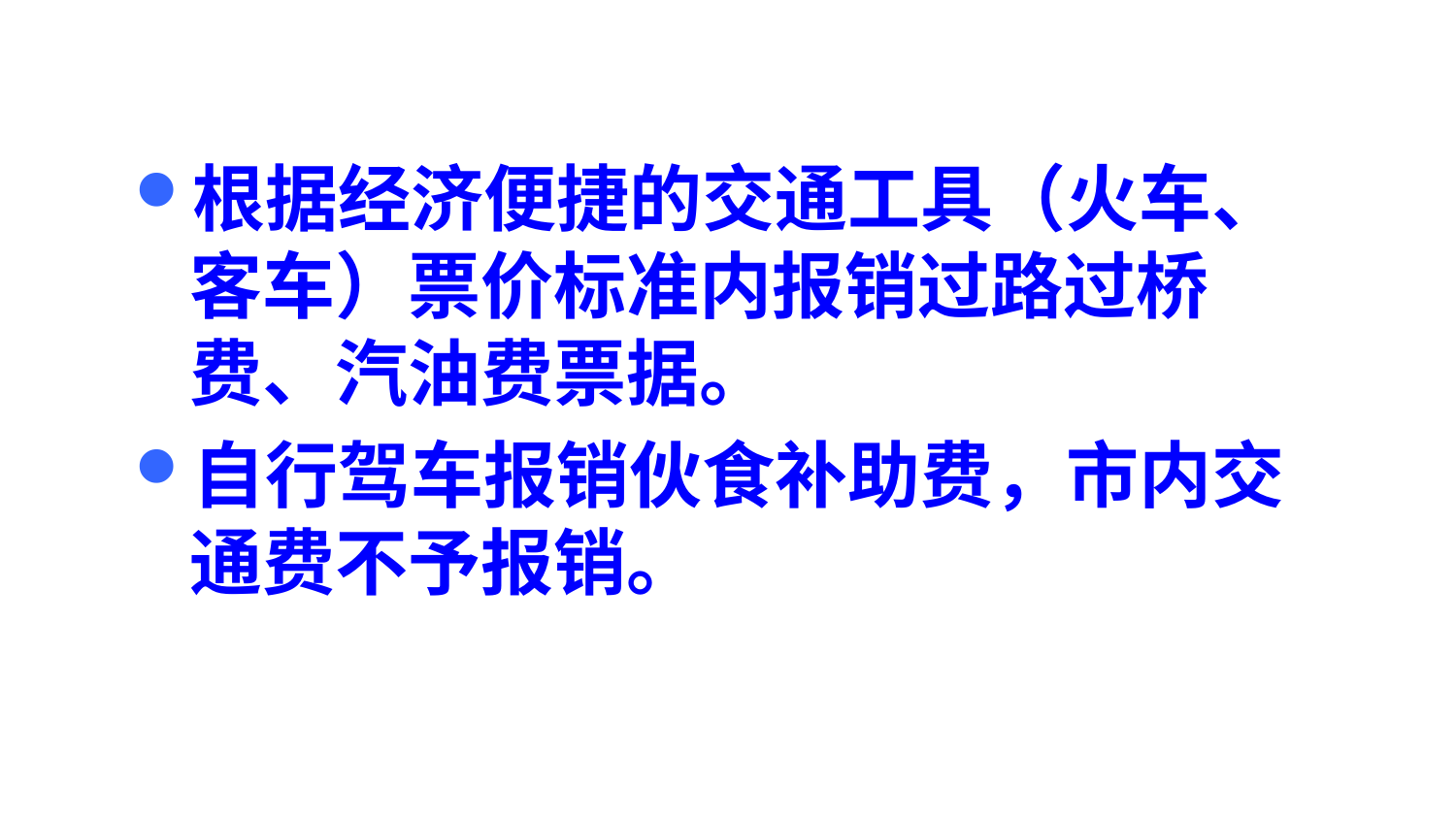

根据经济便捷的交通工具（火车、客车）票价标准内报销过路过桥费、汽油费票据。
自行驾车报销伙食补助费，市内交通费不予报销。